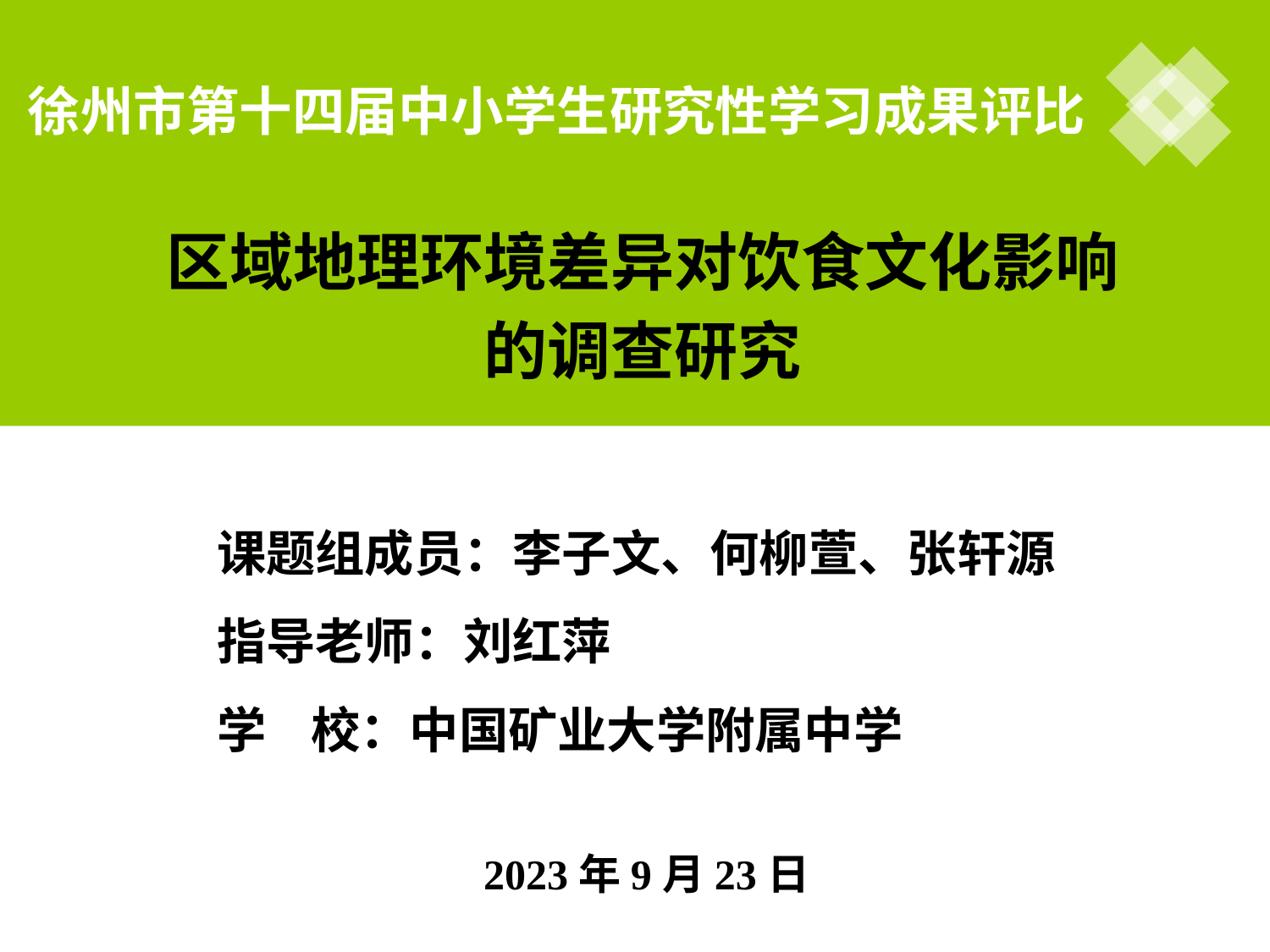

# 徐州市第十四届中小学生研究性学习成果评比
区域地理环境差异对饮食文化影响
的调查研究
课题组成员：李子文、何柳萱、张轩源
指导老师：刘红萍
学    校：中国矿业大学附属中学
2023年9月23日